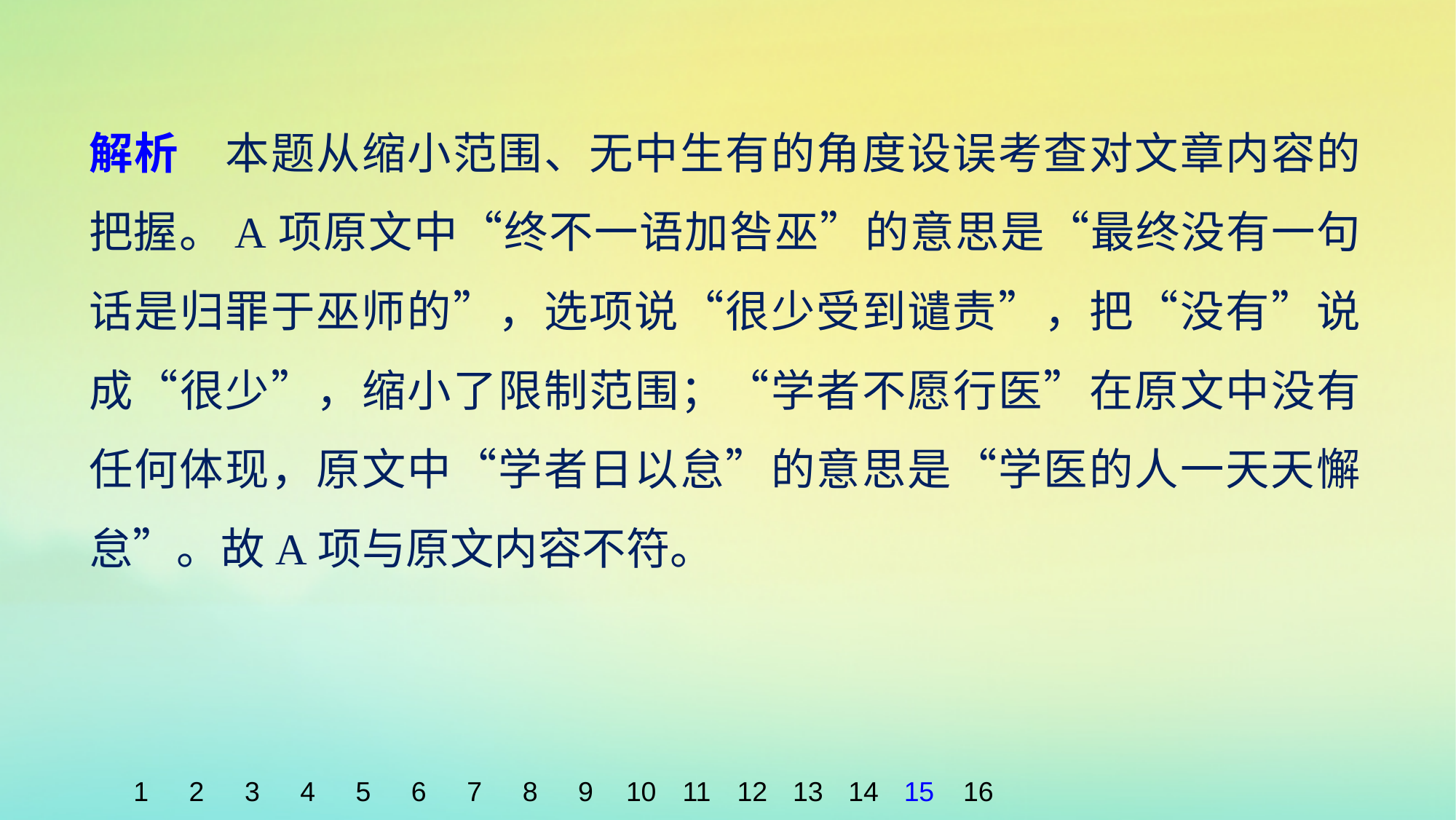

解析　本题从缩小范围、无中生有的角度设误考查对文章内容的把握。A项原文中“终不一语加咎巫”的意思是“最终没有一句话是归罪于巫师的”，选项说“很少受到谴责”，把“没有”说成“很少”，缩小了限制范围；“学者不愿行医”在原文中没有任何体现，原文中“学者日以怠”的意思是“学医的人一天天懈怠”。故A项与原文内容不符。
1
2
3
4
5
6
7
8
9
10
11
12
13
14
15
16